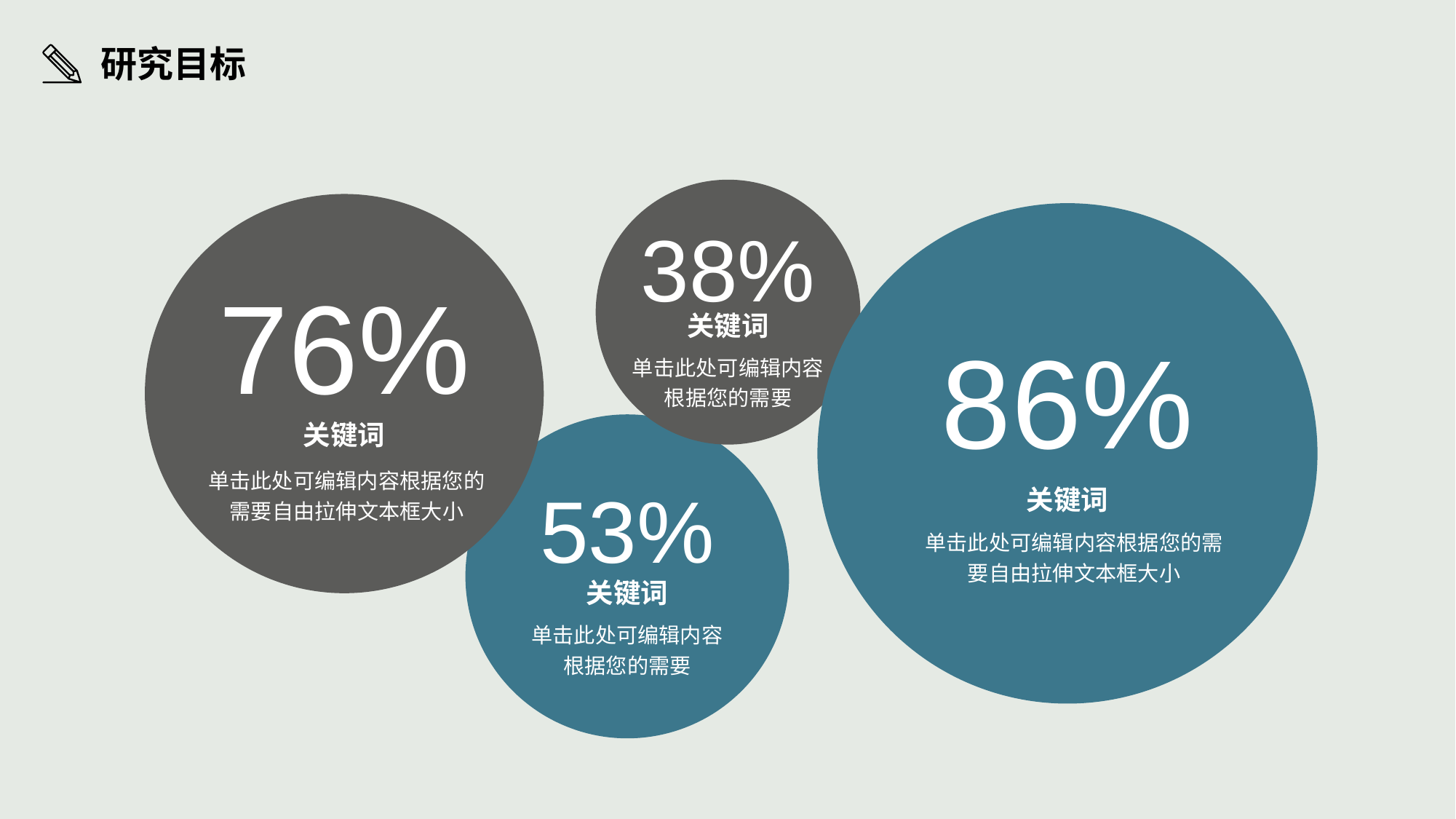

研究目标

38%
76%
关键词
86%
单击此处可编辑内容根据您的需要
关键词

单击此处可编辑内容根据您的需要自由拉伸文本框大小
53%
关键词
单击此处可编辑内容根据您的需要自由拉伸文本框大小
关键词
单击此处可编辑内容根据您的需要